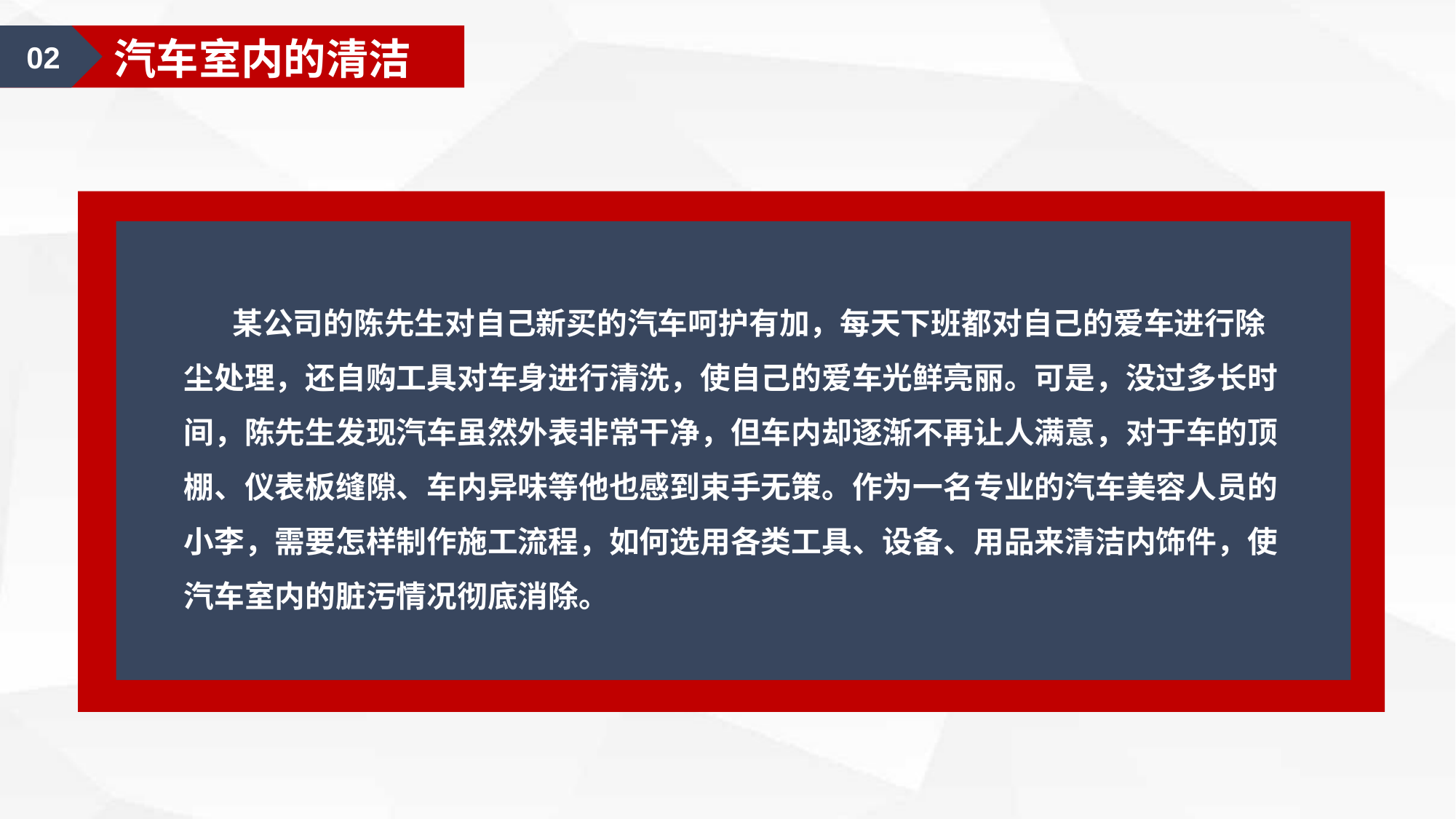

02
汽车室内的清洁

      某公司的陈先生对自己新买的汽车呵护有加，每天下班都对自己的爱车进行除
尘处理，还自购工具对车身进行清洗，使自己的爱车光鲜亮丽。可是，没过多长时
间，陈先生发现汽车虽然外表非常干净，但车内却逐渐不再让人满意，对于车的顶
棚、仪表板缝隙、车内异味等他也感到束手无策。作为一名专业的汽车美容人员的小李，需要怎样制作施工流程，如何选用各类工具、设备、用品来清洁内饰件，使汽车室内的脏污情况彻底消除。